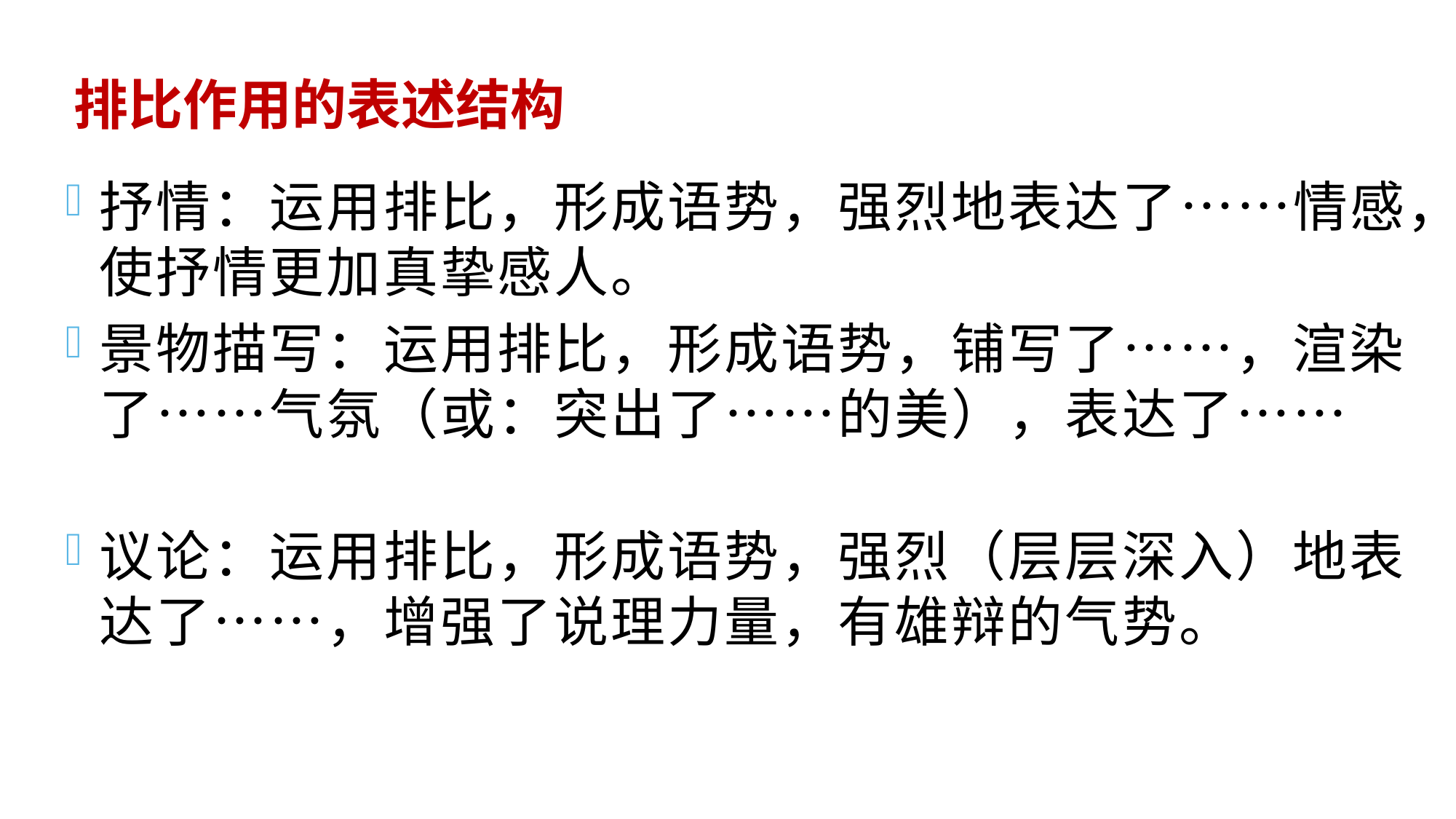

排比作用的表述结构
抒情：运用排比，形成语势，强烈地表达了……情感，使抒情更加真挚感人。
景物描写：运用排比，形成语势，铺写了……，渲染了……气氛（或：突出了……的美），表达了……
议论：运用排比，形成语势，强烈（层层深入）地表达了……，增强了说理力量，有雄辩的气势。